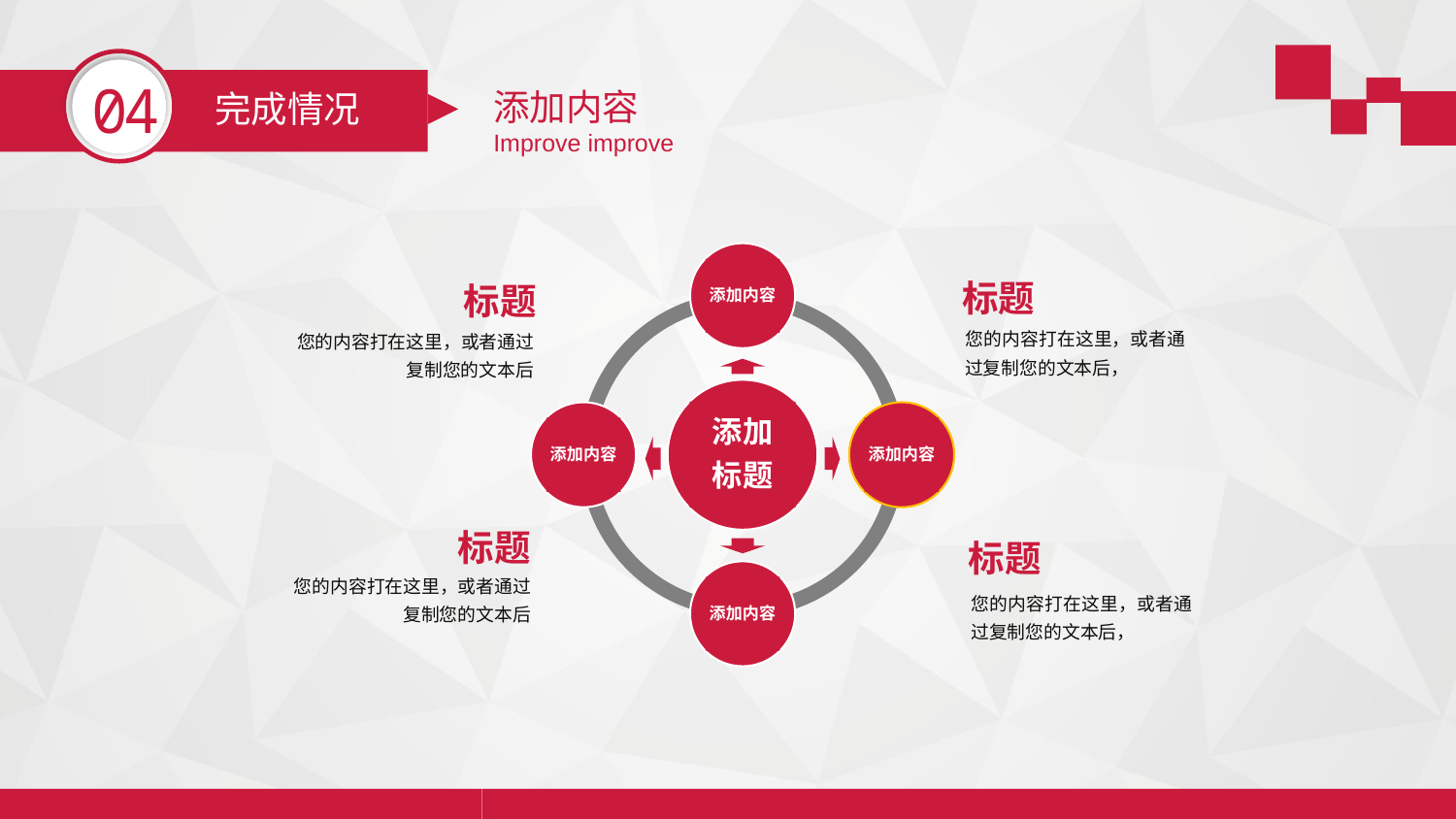

04

添加内容
Improve improve
完成情况

添加内容
标题
标题

您的内容打在这里，或者通过复制您的文本后，
您的内容打在这里，或者通过复制您的文本后

添加
标题

添加内容

添加内容

标题
标题

添加内容
您的内容打在这里，或者通过复制您的文本后
您的内容打在这里，或者通过复制您的文本后，